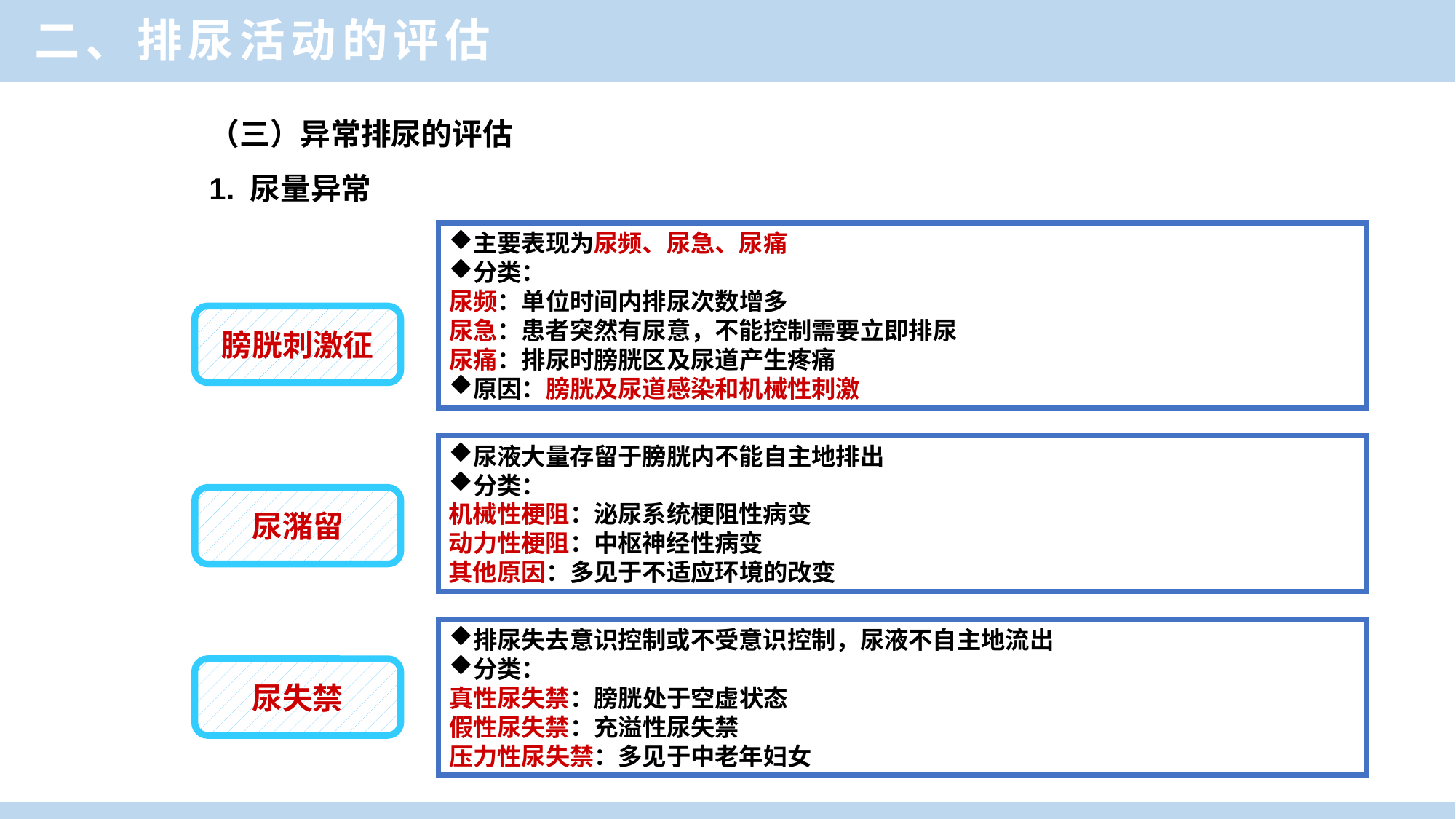

二、排尿活动的评估
（三）异常排尿的评估
1. 尿量异常
主要表现为尿频、尿急、尿痛
分类：
尿频：单位时间内排尿次数增多
尿急：患者突然有尿意，不能控制需要立即排尿
尿痛：排尿时膀胱区及尿道产生疼痛
原因：膀胱及尿道感染和机械性刺激
膀胱刺激征
尿液大量存留于膀胱内不能自主地排出
分类：
机械性梗阻：泌尿系统梗阻性病变
动力性梗阻：中枢神经性病变
其他原因：多见于不适应环境的改变
尿潴留
排尿失去意识控制或不受意识控制，尿液不自主地流出
分类：
真性尿失禁：膀胱处于空虚状态
假性尿失禁：充溢性尿失禁
压力性尿失禁：多见于中老年妇女
尿失禁